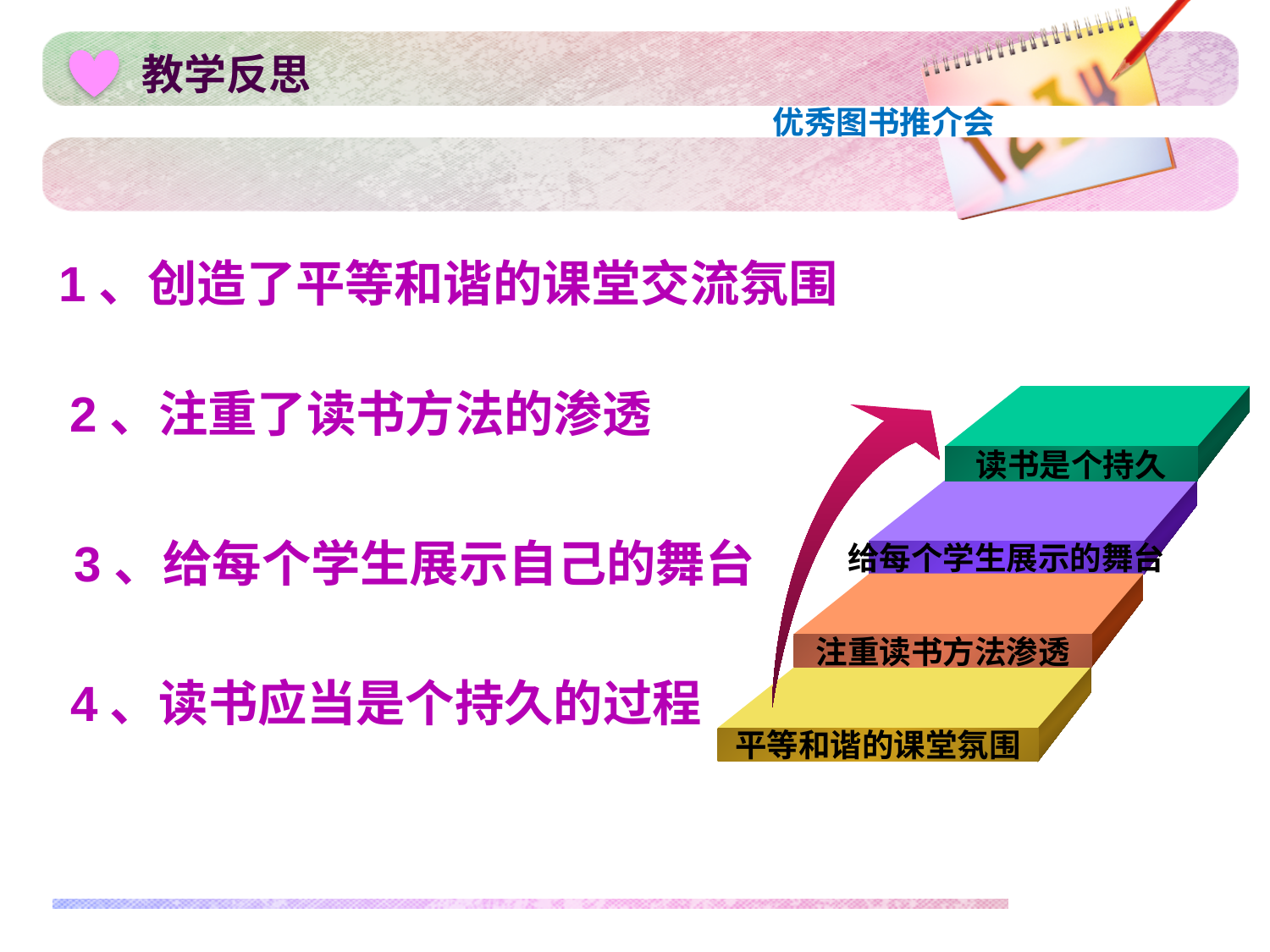

# 教学反思

1、创造了平等和谐的课堂交流氛围
2、注重了读书方法的渗透

读书是个持久

给每个学生展示的舞台

注重读书方法渗透

平等和谐的课堂氛围
3、给每个学生展示自己的舞台
4、读书应当是个持久的过程